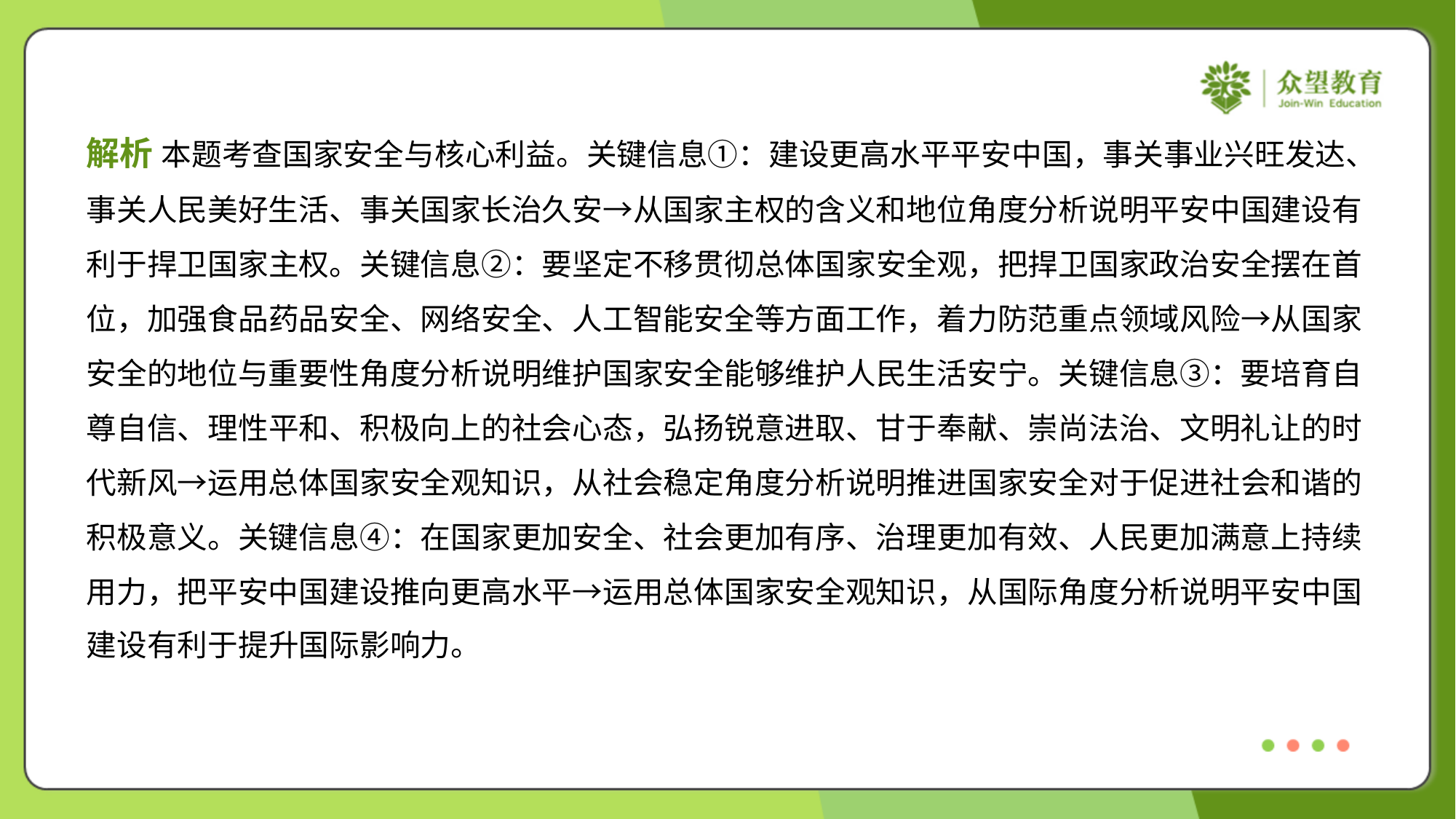

解析 本题考查国家安全与核心利益。关键信息①：建设更高水平平安中国，事关事业兴旺发达、
事关人民美好生活、事关国家长治久安→从国家主权的含义和地位角度分析说明平安中国建设有
利于捍卫国家主权。关键信息②：要坚定不移贯彻总体国家安全观，把捍卫国家政治安全摆在首
位，加强食品药品安全、网络安全、人工智能安全等方面工作，着力防范重点领域风险→从国家
安全的地位与重要性角度分析说明维护国家安全能够维护人民生活安宁。关键信息③：要培育自
尊自信、理性平和、积极向上的社会心态，弘扬锐意进取、甘于奉献、崇尚法治、文明礼让的时
代新风→运用总体国家安全观知识，从社会稳定角度分析说明推进国家安全对于促进社会和谐的
积极意义。关键信息④：在国家更加安全、社会更加有序、治理更加有效、人民更加满意上持续
用力，把平安中国建设推向更高水平→运用总体国家安全观知识，从国际角度分析说明平安中国
建设有利于提升国际影响力。